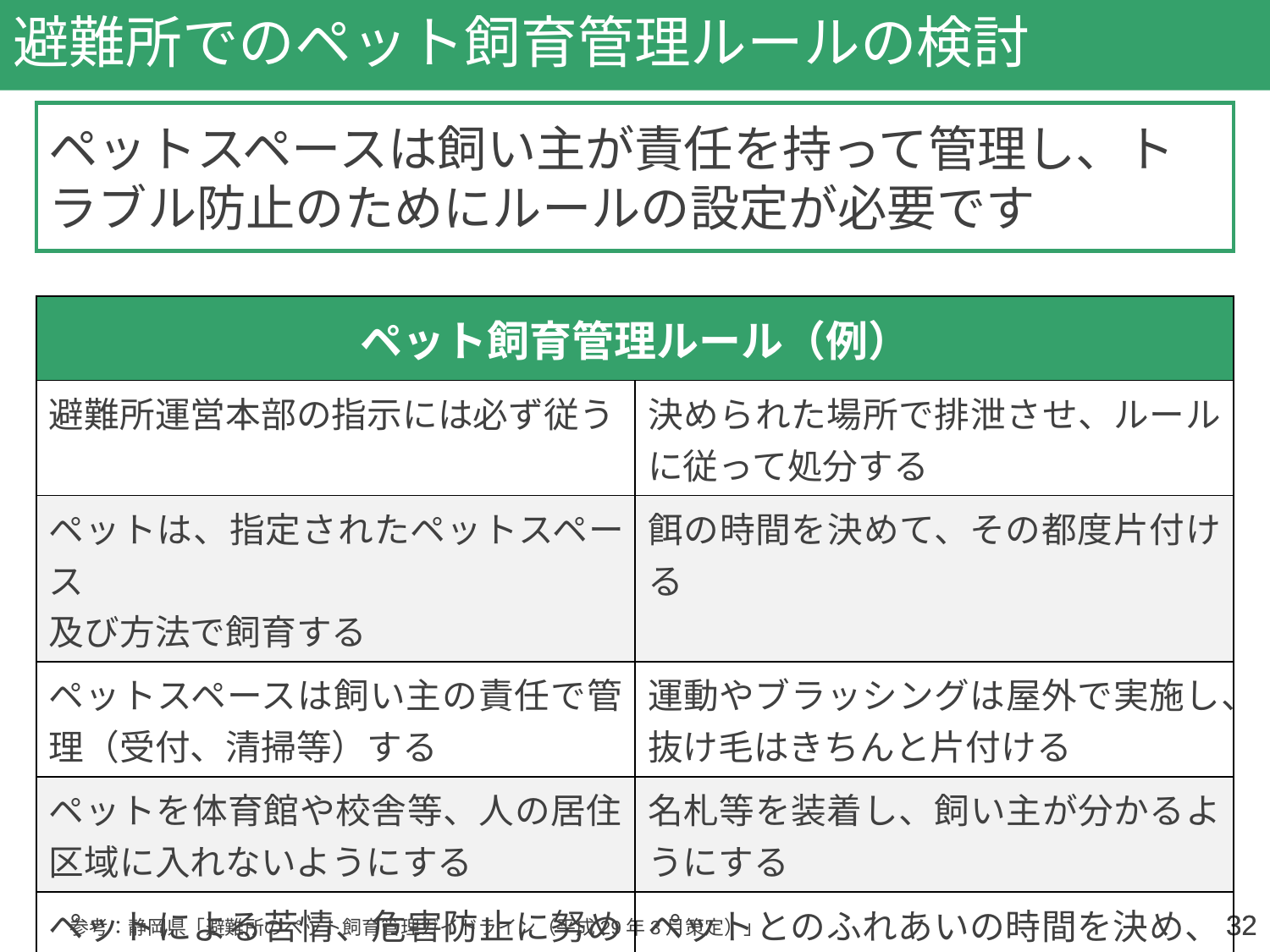

# 避難所でのペット飼育管理ルールの検討
ペットスペースは飼い主が責任を持って管理し、トラブル防止のためにルールの設定が必要です
| ペット飼育管理ルール（例） |  |
| --- | --- |
| 避難所運営本部の指示には必ず従う | 決められた場所で排泄させ、ルールに従って処分する |
| ペットは、指定されたペットスペース 及び方法で飼育する | 餌の時間を決めて、その都度片付ける |
| ペットスペースは飼い主の責任で管理（受付、清掃等）する | 運動やブラッシングは屋外で実施し、抜け毛はきちんと片付ける |
| ペットを体育館や校舎等、人の居住 区域に入れないようにする | 名札等を装着し、飼い主が分かるようにする |
| ペットによる苦情、危害防止に努める | ペットとのふれあいの時間を決め、 夜間の接触はなるべく控える |
32
32
参考：静岡県「避難所のペット飼育管理ガイドライン（平成29年3月策定）」